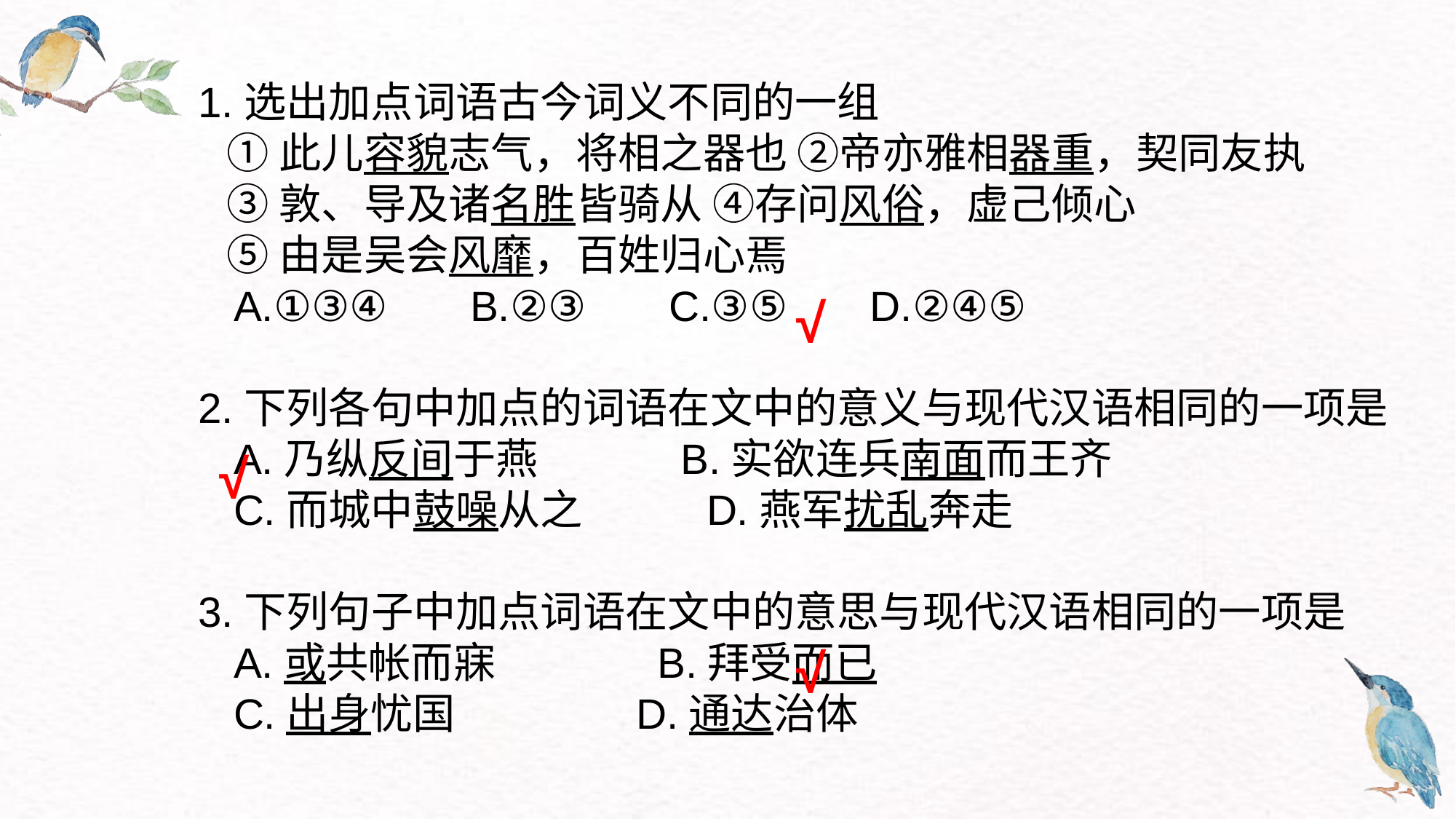

1.选出加点词语古今词义不同的一组
   ①此儿容貌志气，将相之器也 ②帝亦雅相器重，契同友执
   ③敦、导及诸名胜皆骑从 ④存问风俗，虚己倾心
   ⑤由是吴会风靡，百姓归心焉
   A.①③④       B.②③       C.③⑤       D.②④⑤

2.下列各句中加点的词语在文中的意义与现代汉语相同的一项是
   A.乃纵反间于燕              B.实欲连兵南面而王齐
   C.而城中鼓噪从之            D.燕军扰乱奔走

3.下列句子中加点词语在文中的意思与现代汉语相同的一项是
   A.或共帐而寐                B.拜受而已
   C.出身忧国                  D.通达治体
√
√
√